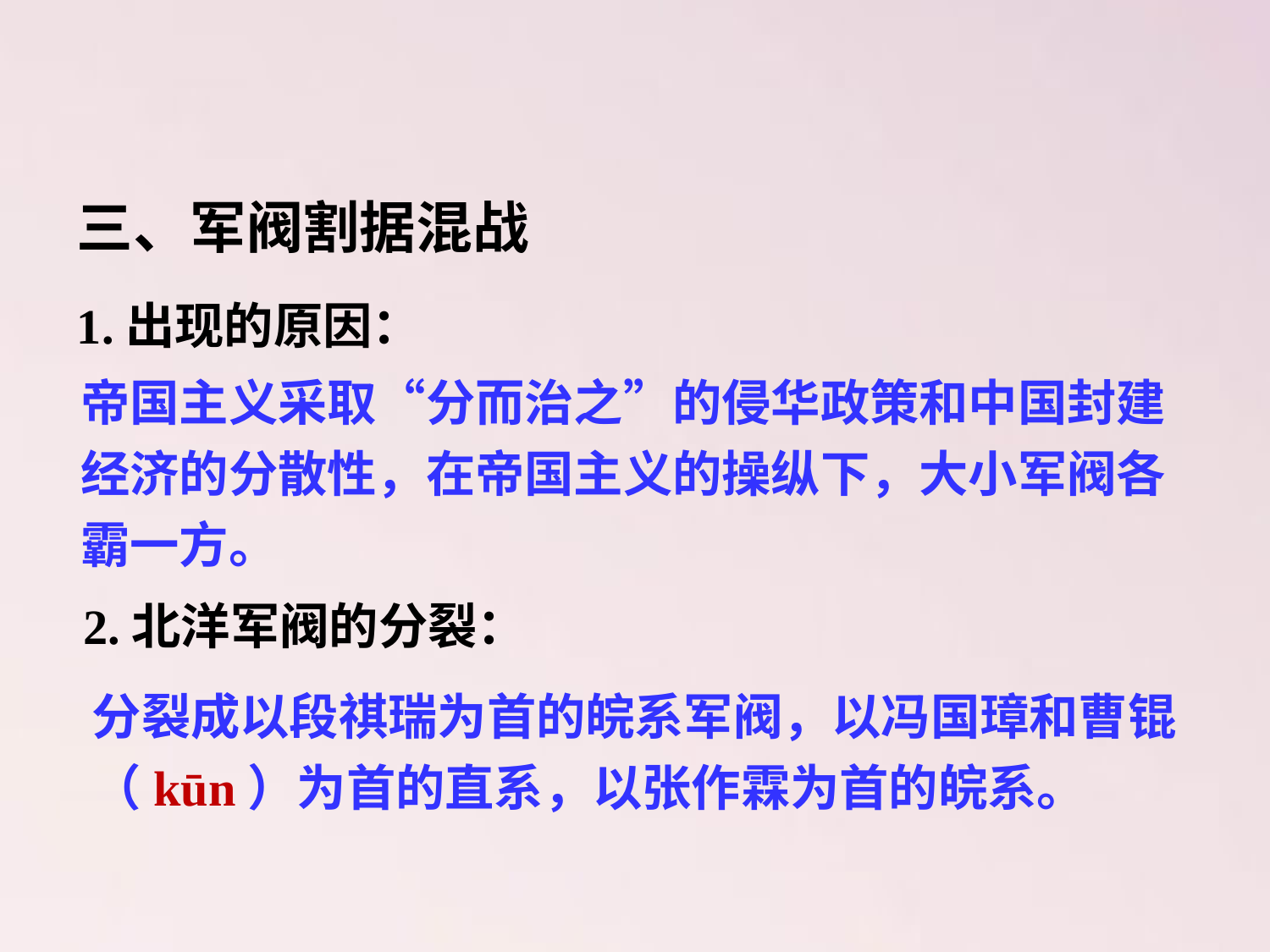

三、军阀割据混战
1.出现的原因：
帝国主义采取“分而治之”的侵华政策和中国封建经济的分散性，在帝国主义的操纵下，大小军阀各霸一方。
2.北洋军阀的分裂：
分裂成以段祺瑞为首的皖系军阀，以冯国璋和曹锟（kūn）为首的直系，以张作霖为首的皖系。